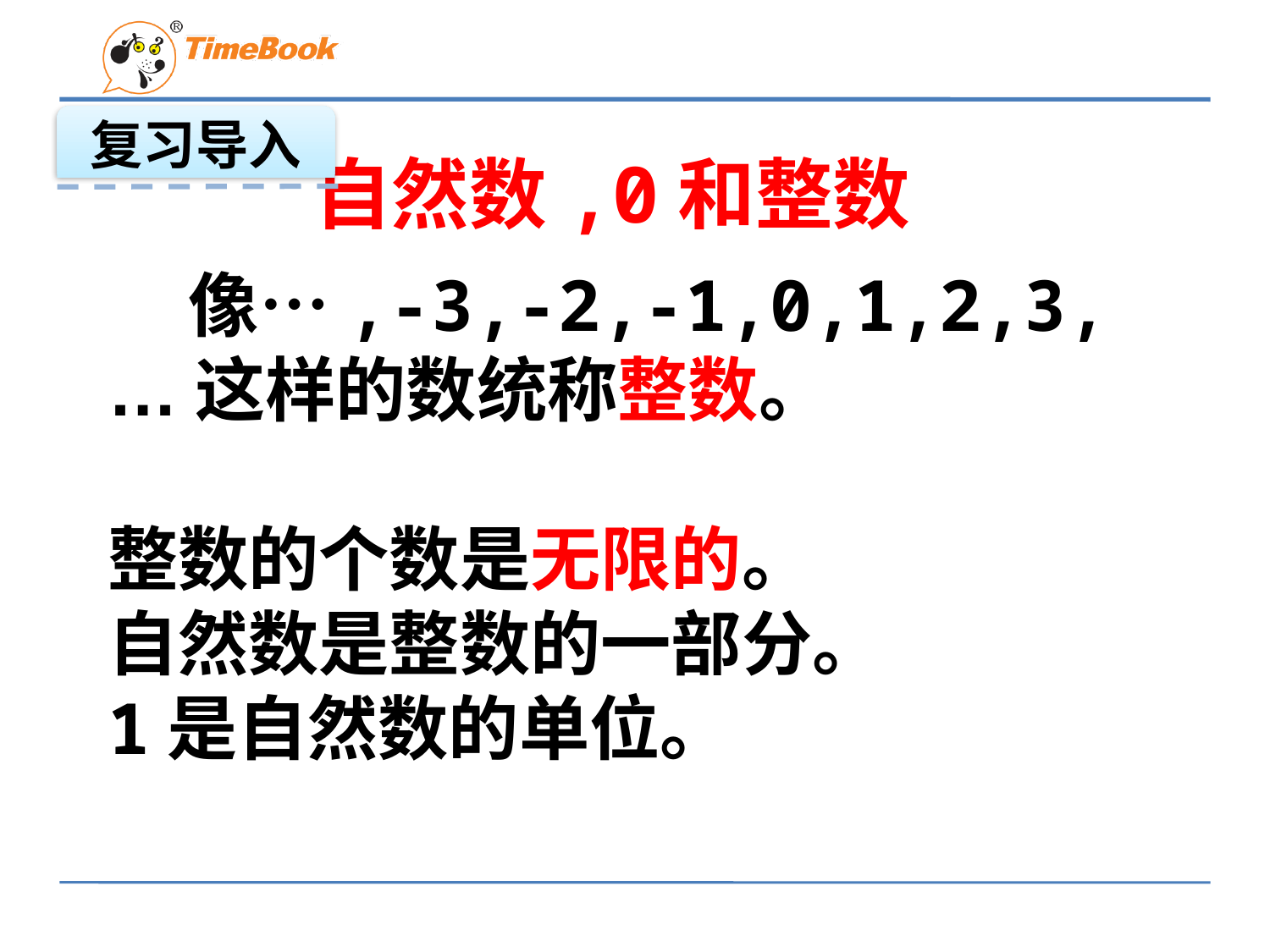

复习导入
 自然数,0和整数
    像…,-3,-2,-1,0,1,2,3,…这样的数统称整数。

整数的个数是无限的。
自然数是整数的一部分。
1是自然数的单位。